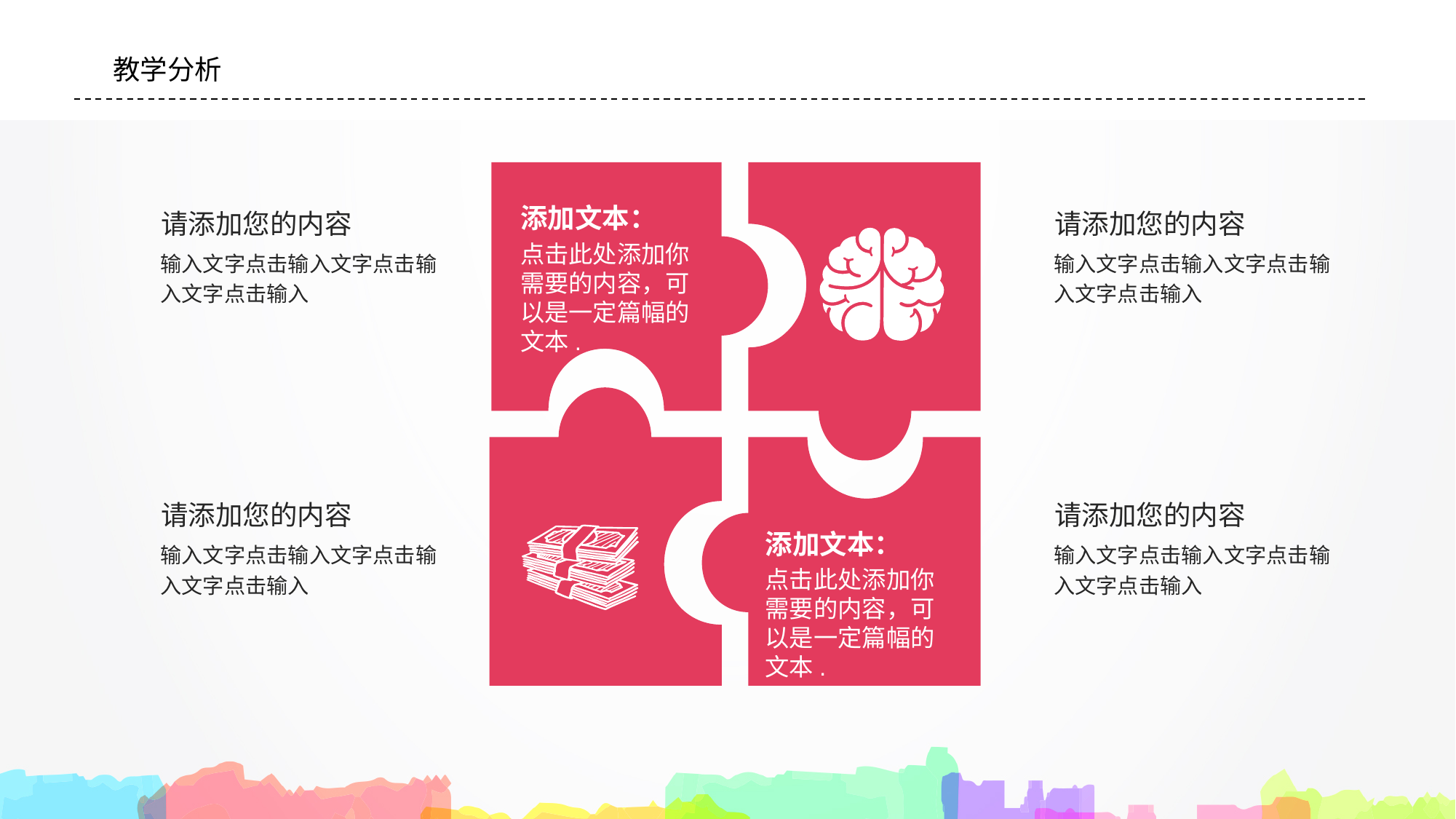

#
教学分析

添加文本：
点击此处添加你需要的内容，可以是一定篇幅的文本.

添加文本：
点击此处添加你需要的内容，可以是一定篇幅的文本.
请添加您的内容
请添加您的内容
输入文字点击输入文字点击输入文字点击输入

输入文字点击输入文字点击输入文字点击输入

请添加您的内容
请添加您的内容
输入文字点击输入文字点击输入文字点击输入

输入文字点击输入文字点击输入文字点击输入